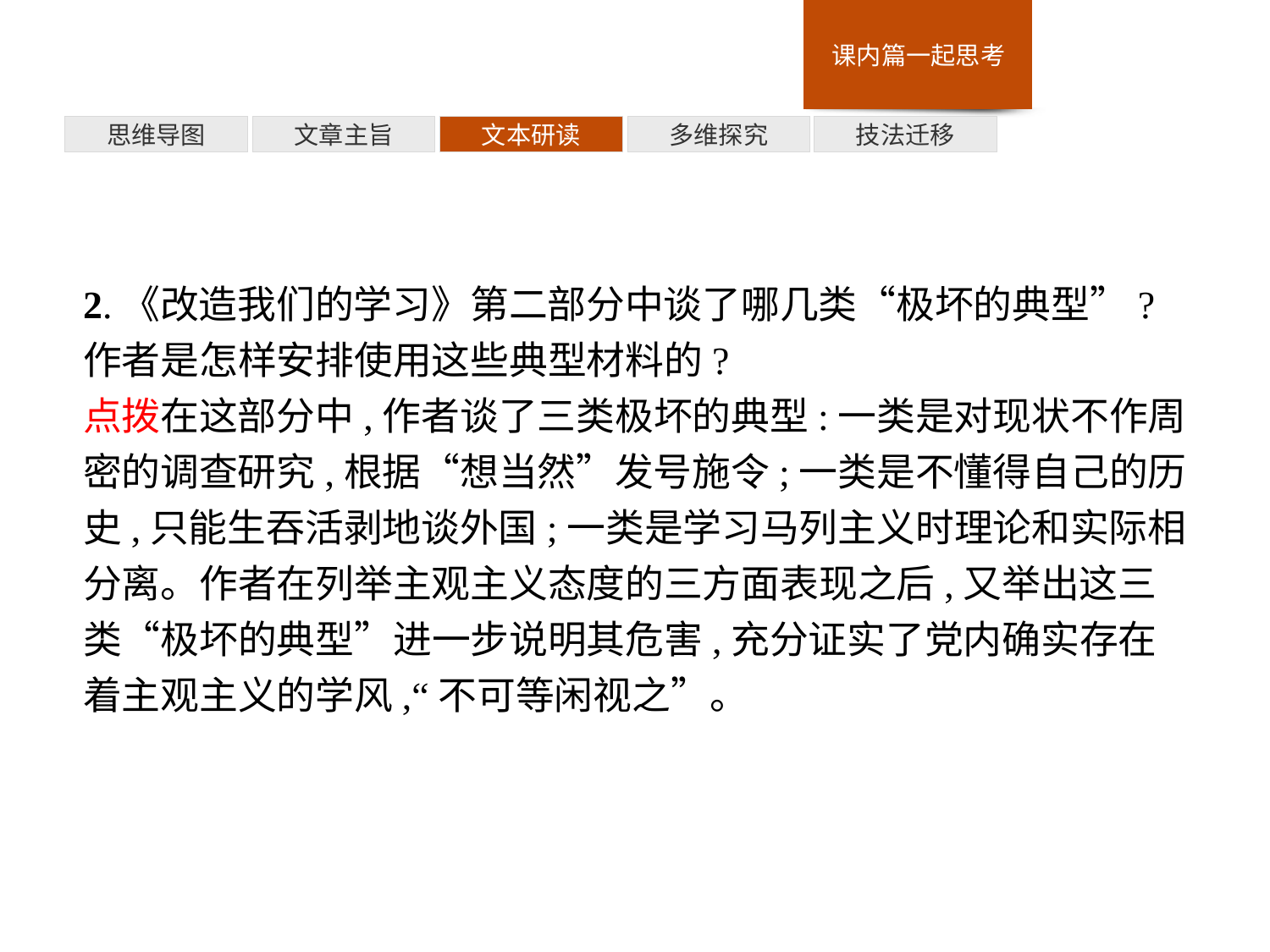

多维探究
思维导图
文章主旨
文本研读
技法迁移
2.《改造我们的学习》第二部分中谈了哪几类“极坏的典型”?作者是怎样安排使用这些典型材料的?
点拨在这部分中,作者谈了三类极坏的典型:一类是对现状不作周密的调查研究,根据“想当然”发号施令;一类是不懂得自己的历史,只能生吞活剥地谈外国;一类是学习马列主义时理论和实际相分离。作者在列举主观主义态度的三方面表现之后,又举出这三类“极坏的典型”进一步说明其危害,充分证实了党内确实存在着主观主义的学风,“不可等闲视之”。